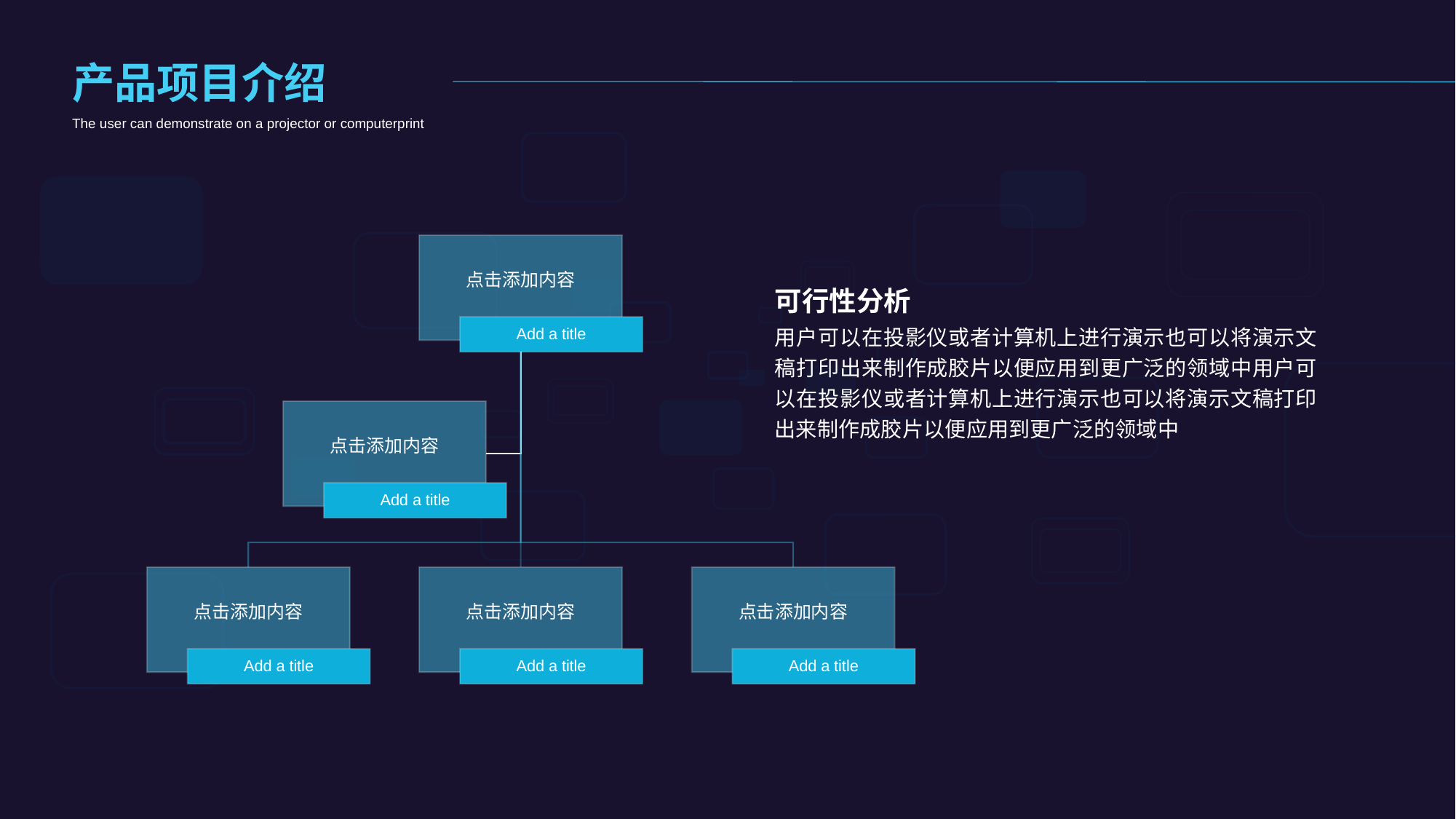

产品项目介绍
The user can demonstrate on a projector or computerprint
点击添加内容
Add a title
点击添加内容
Add a title
点击添加内容
Add a title
点击添加内容
Add a title
点击添加内容
Add a title
可行性分析
用户可以在投影仪或者计算机上进行演示也可以将演示文稿打印出来制作成胶片以便应用到更广泛的领域中用户可以在投影仪或者计算机上进行演示也可以将演示文稿打印出来制作成胶片以便应用到更广泛的领域中